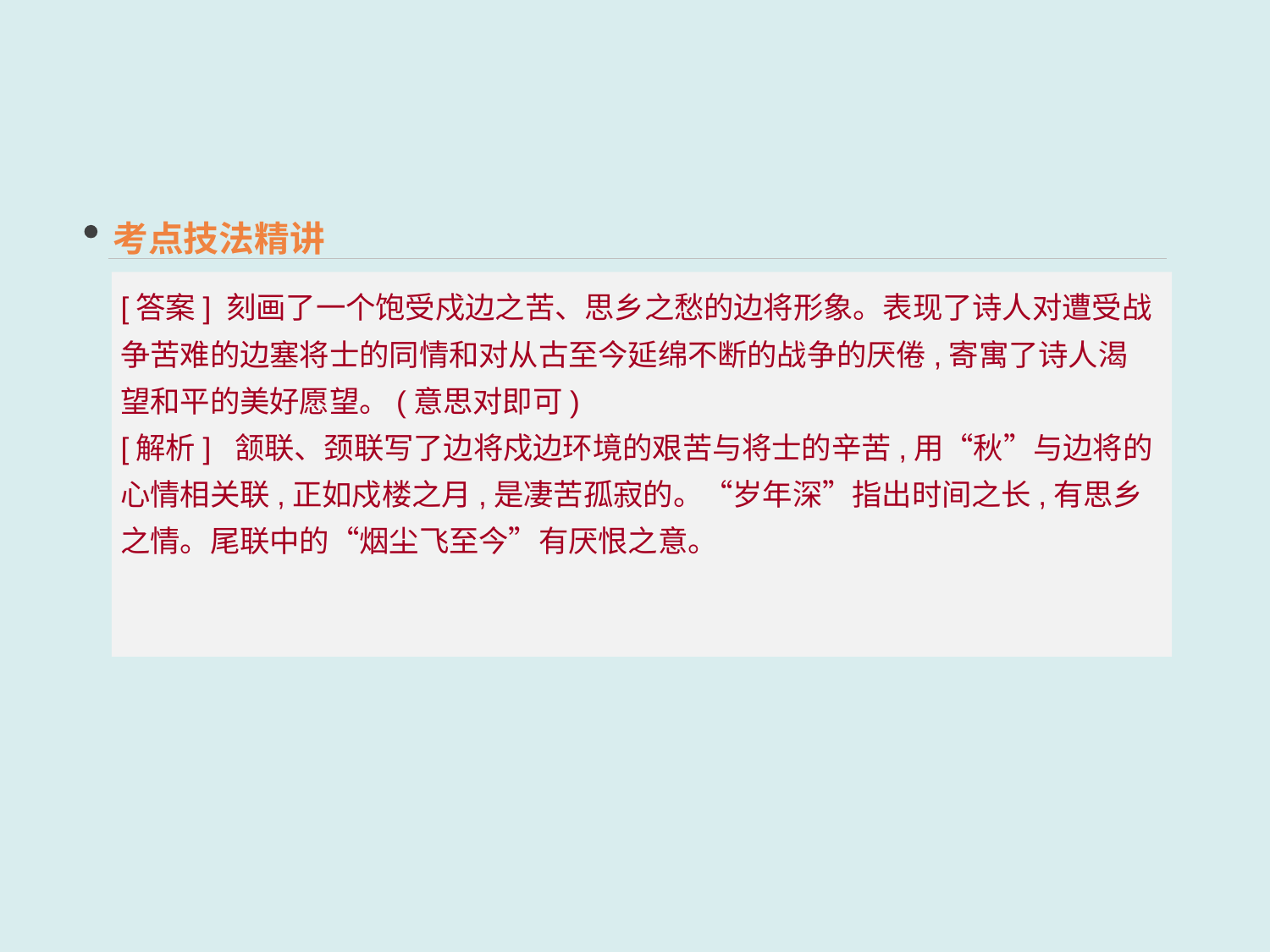

考点技法精讲

[答案] 刻画了一个饱受戍边之苦、思乡之愁的边将形象。表现了诗人对遭受战争苦难的边塞将士的同情和对从古至今延绵不断的战争的厌倦,寄寓了诗人渴望和平的美好愿望。(意思对即可)
[解析]  颔联、颈联写了边将戍边环境的艰苦与将士的辛苦,用“秋”与边将的心情相关联,正如戍楼之月,是凄苦孤寂的。“岁年深”指出时间之长,有思乡之情。尾联中的“烟尘飞至今”有厌恨之意。